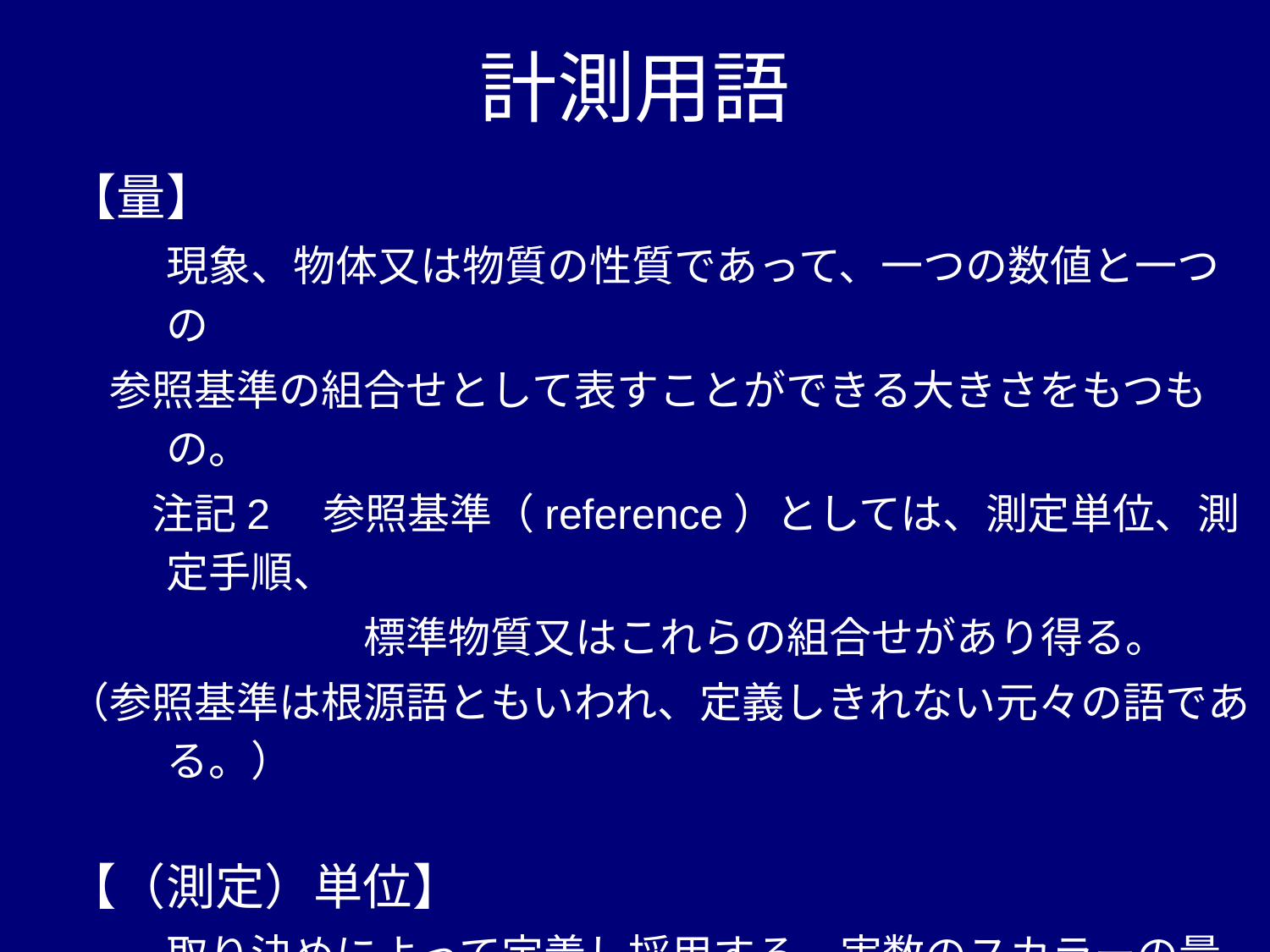

# 計測用語
【量】
　　現象、物体又は物質の性質であって、一つの数値と一つの
　参照基準の組合せとして表すことができる大きさをもつもの。
　　注記2　参照基準（reference）としては、測定単位、測定手順、
　　　　　　　標準物質又はこれらの組合せがあり得る。
（参照基準は根源語ともいわれ、定義しきれない元々の語である。）

【（測定）単位】
　　取り決めによって定義し採用する、実数のスカラーの量で
　あって、同じ種類の他のどの量もそれと比較することができ、
　それら二つの量の比を数値として表すことができるもの。